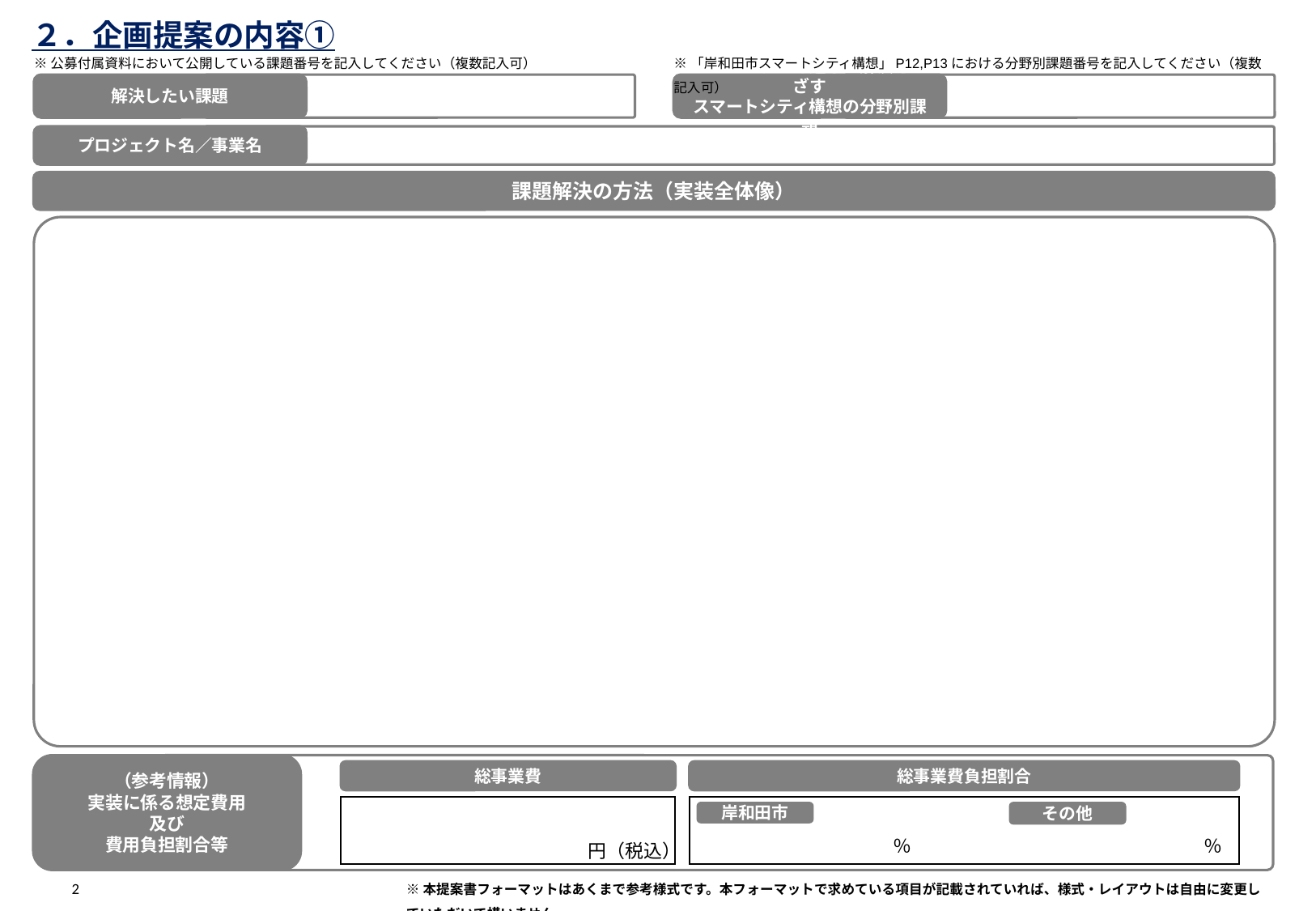

２．企画提案の内容①
※公募付属資料において公開している課題番号を記入してください（複数記入可）
※「岸和田市スマートシティ構想」P12,P13における分野別課題番号を記入してください（複数記入可）
解決したい課題

プロジェクトを通して解決をめざす
スマートシティ構想の分野別課題

プロジェクト名／事業名

課題解決の方法（実装全体像）

（参考情報）
実装に係る想定費用
及び
費用負担割合等

総事業費
総事業費負担割合

その他
岸和田市
％
％
円（税込）
※本提案書フォーマットはあくまで参考様式です。本フォーマットで求めている項目が記載されていれば、様式・レイアウトは自由に変更していただいて構いません。
2